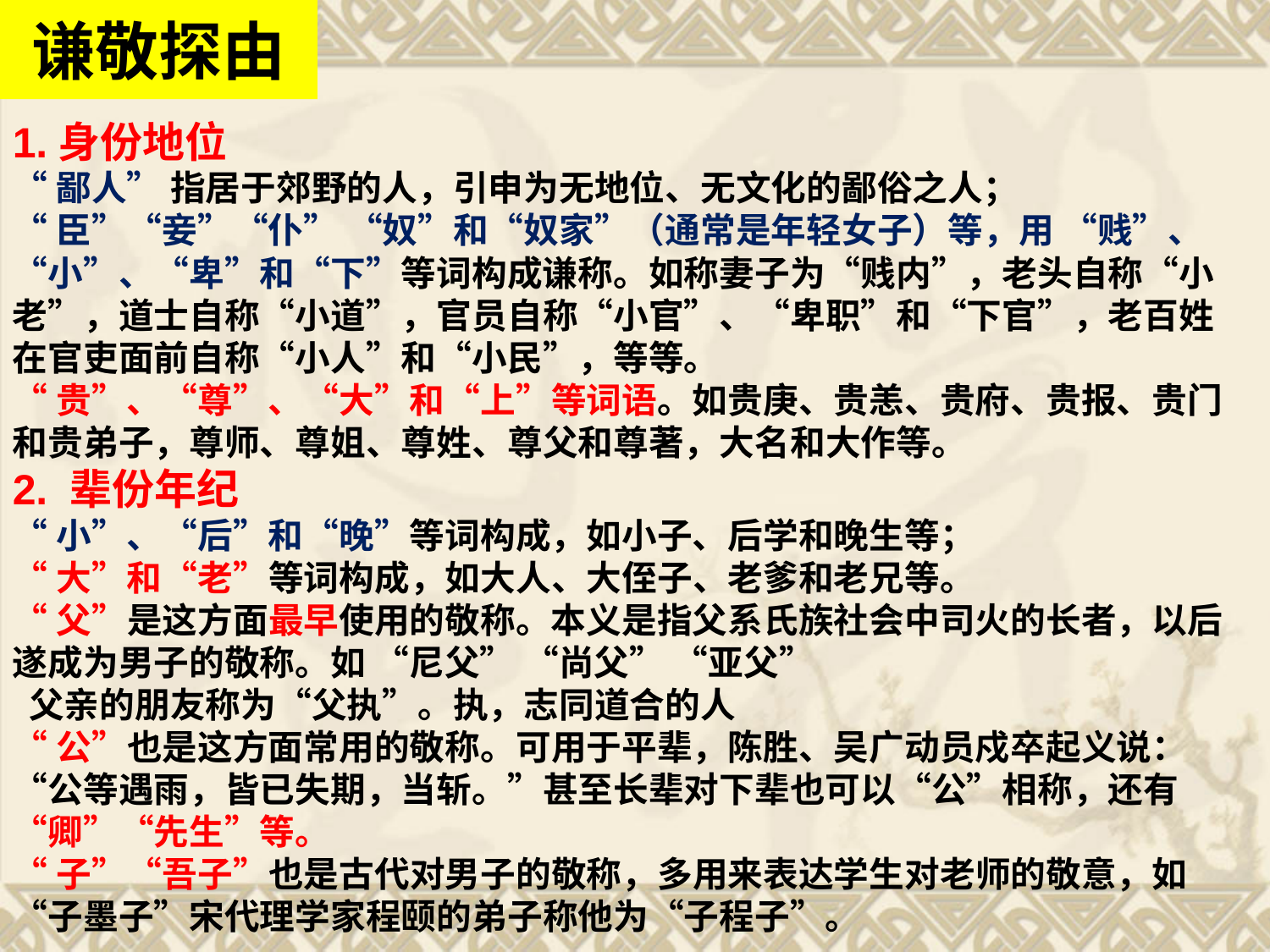

谦敬探由
1.身份地位
“鄙人” 指居于郊野的人，引申为无地位、无文化的鄙俗之人；
“臣”“妾”“仆” “奴”和“奴家”（通常是年轻女子）等，用 “贱”、“小”、“卑”和“下”等词构成谦称。如称妻子为“贱内”，老头自称“小老”，道士自称“小道”，官员自称“小官”、“卑职”和“下官”，老百姓在官吏面前自称“小人”和“小民”，等等。
“贵”、“尊”、“大”和“上”等词语。如贵庚、贵恙、贵府、贵报、贵门和贵弟子，尊师、尊姐、尊姓、尊父和尊著，大名和大作等。
2. 辈份年纪
“小”、“后”和“晚”等词构成，如小子、后学和晚生等；
“大”和“老”等词构成，如大人、大侄子、老爹和老兄等。
“父”是这方面最早使用的敬称。本义是指父系氏族社会中司火的长者，以后遂成为男子的敬称。如 “尼父” “尚父” “亚父”
 父亲的朋友称为“父执”。执，志同道合的人
“公”也是这方面常用的敬称。可用于平辈，陈胜、吴广动员戍卒起义说：“公等遇雨，皆已失期，当斩。”甚至长辈对下辈也可以“公”相称，还有“卿”“先生”等。
“子”“吾子”也是古代对男子的敬称，多用来表达学生对老师的敬意，如“子墨子”宋代理学家程颐的弟子称他为“子程子”。